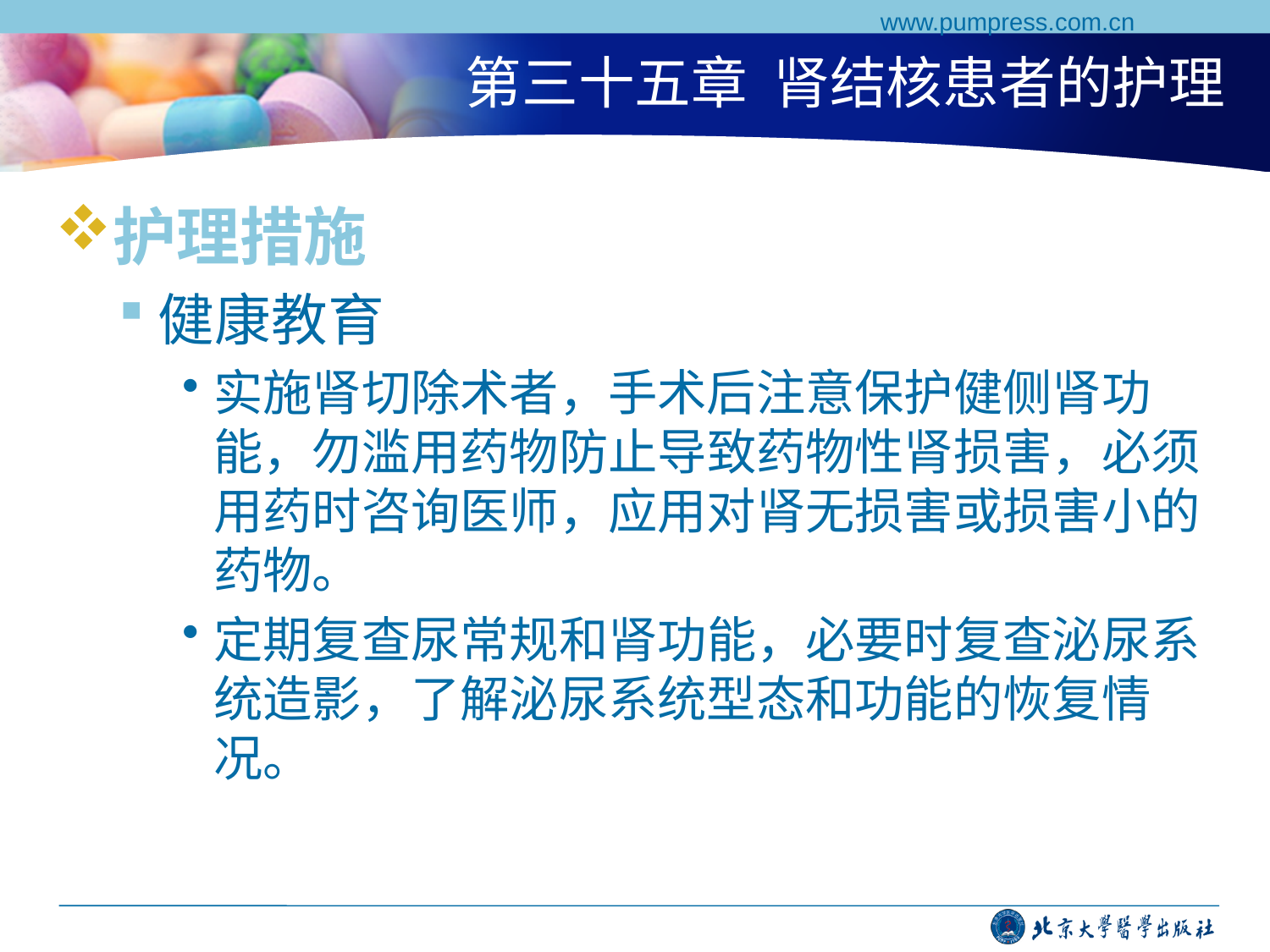

www.pumpress.com.cn
# 第三十五章  肾结核患者的护理
护理措施
健康教育
实施肾切除术者，手术后注意保护健侧肾功能，勿滥用药物防止导致药物性肾损害，必须用药时咨询医师，应用对肾无损害或损害小的药物。
定期复查尿常规和肾功能，必要时复查泌尿系统造影，了解泌尿系统型态和功能的恢复情况。